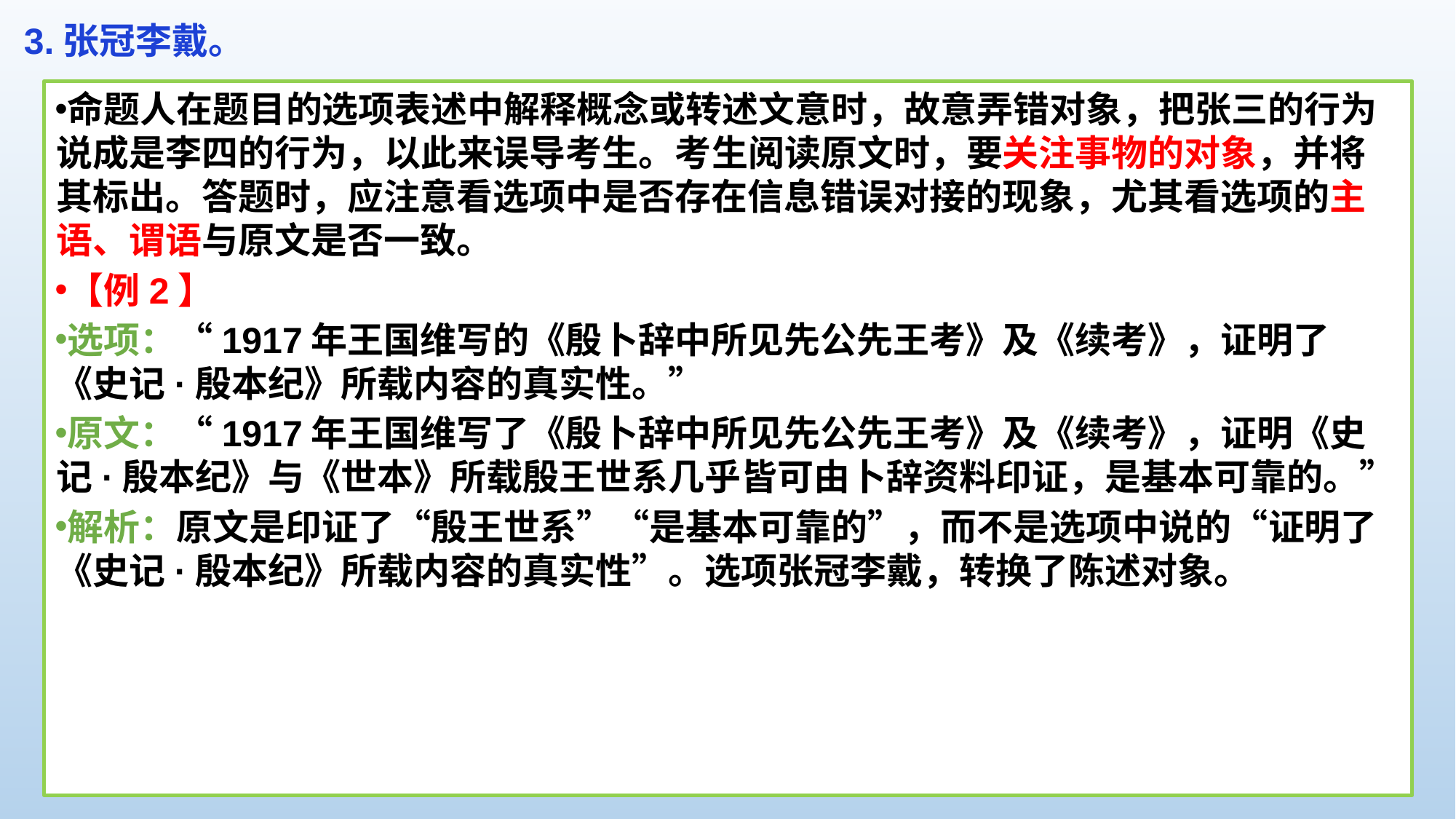

3.张冠李戴。
命题人在题目的选项表述中解释概念或转述文意时，故意弄错对象，把张三的行为说成是李四的行为，以此来误导考生。考生阅读原文时，要关注事物的对象，并将其标出。答题时，应注意看选项中是否存在信息错误对接的现象，尤其看选项的主语、谓语与原文是否一致。
【例2】
选项：“1917年王国维写的《殷卜辞中所见先公先王考》及《续考》，证明了《史记·殷本纪》所载内容的真实性。”
原文：“1917年王国维写了《殷卜辞中所见先公先王考》及《续考》，证明《史记·殷本纪》与《世本》所载殷王世系几乎皆可由卜辞资料印证，是基本可靠的。”
解析：原文是印证了“殷王世系”“是基本可靠的”，而不是选项中说的“证明了《史记·殷本纪》所载内容的真实性”。选项张冠李戴，转换了陈述对象。